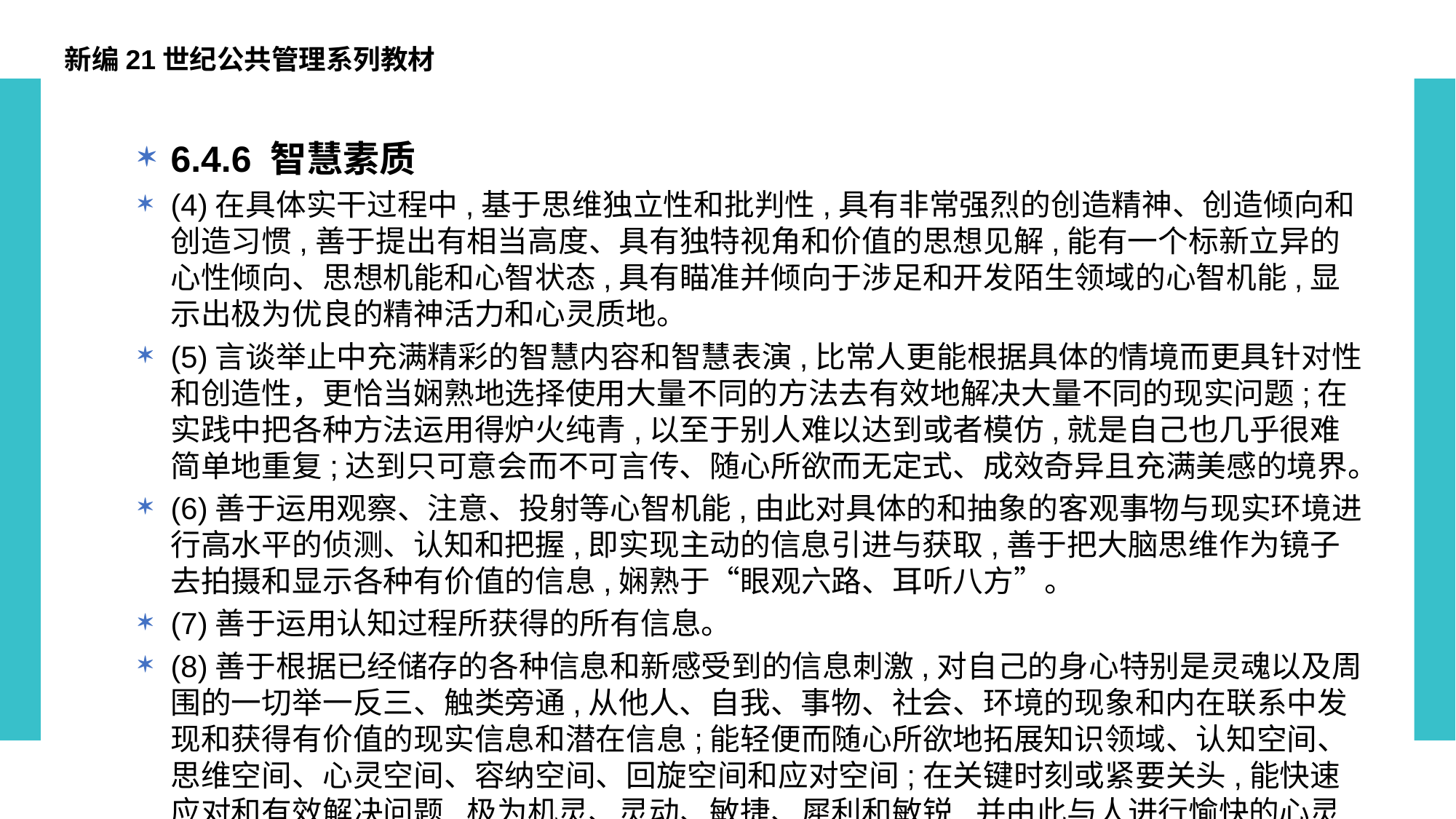

新编21世纪公共管理系列教材
6.4.6 智慧素质
(4)在具体实干过程中,基于思维独立性和批判性,具有非常强烈的创造精神、创造倾向和创造习惯,善于提出有相当高度、具有独特视角和价值的思想见解,能有一个标新立异的心性倾向、思想机能和心智状态,具有瞄准并倾向于涉足和开发陌生领域的心智机能,显示出极为优良的精神活力和心灵质地。
(5)言谈举止中充满精彩的智慧内容和智慧表演,比常人更能根据具体的情境而更具针对性和创造性，更恰当娴熟地选择使用大量不同的方法去有效地解决大量不同的现实问题;在实践中把各种方法运用得炉火纯青,以至于别人难以达到或者模仿,就是自己也几乎很难简单地重复;达到只可意会而不可言传、随心所欲而无定式、成效奇异且充满美感的境界。
(6)善于运用观察、注意、投射等心智机能,由此对具体的和抽象的客观事物与现实环境进行高水平的侦测、认知和把握,即实现主动的信息引进与获取,善于把大脑思维作为镜子去拍摄和显示各种有价值的信息,娴熟于“眼观六路、耳听八方”。
(7)善于运用认知过程所获得的所有信息。
(8)善于根据已经储存的各种信息和新感受到的信息刺激,对自己的身心特别是灵魂以及周围的一切举一反三、触类旁通,从他人、自我、事物、社会、环境的现象和内在联系中发现和获得有价值的现实信息和潜在信息;能轻便而随心所欲地拓展知识领域、认知空间、思维空间、心灵空间、容纳空间、回旋空间和应对空间;在关键时刻或紧要关头,能快速应对和有效解决问题,极为机灵、灵动、敏捷、犀利和敏锐,并由此与人进行愉快的心灵互动。